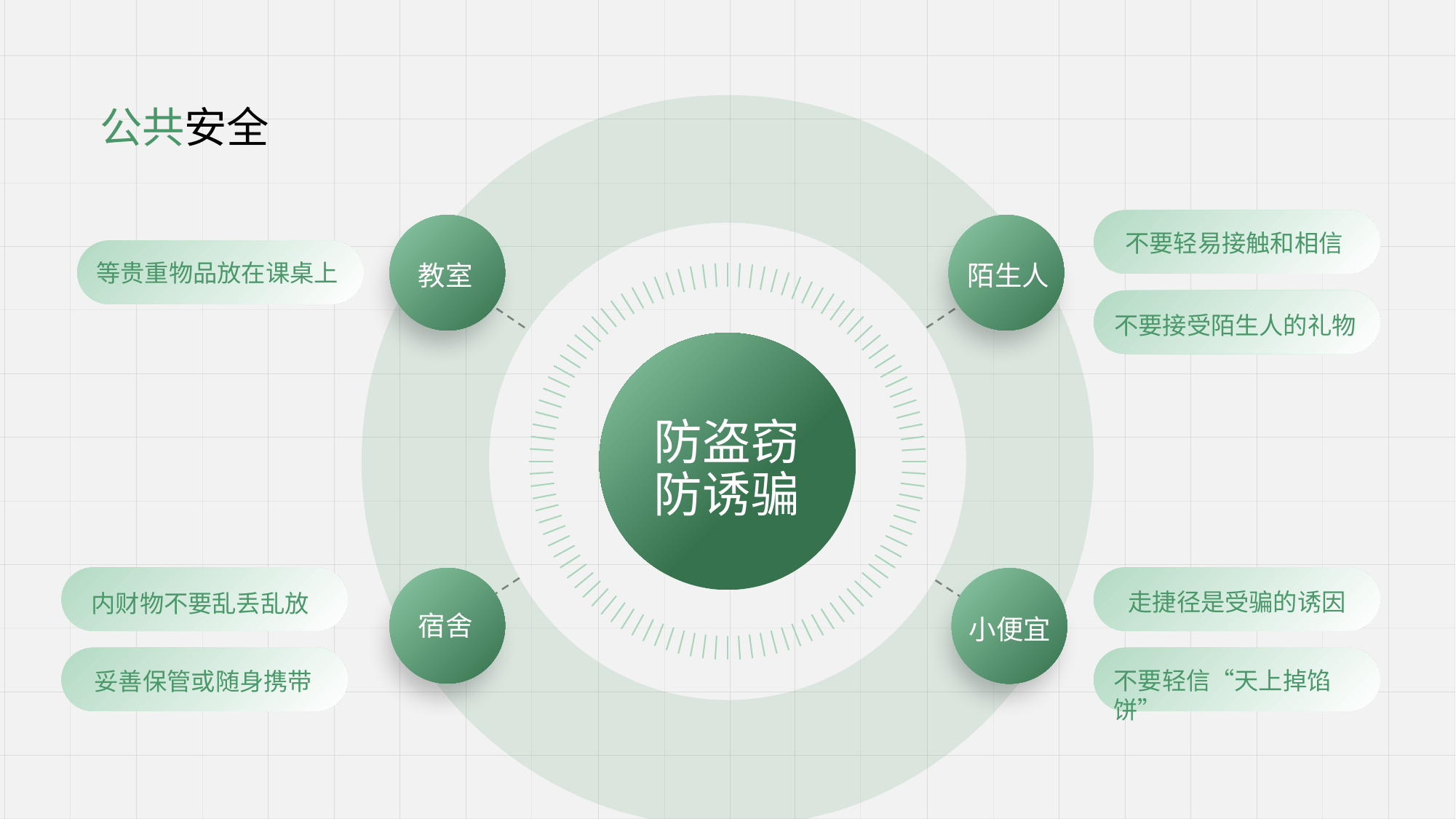

公共安全

不要轻易接触和相信

等贵重物品放在课桌上
教室
陌生人

不要接受陌生人的礼物

防盗窃
防诱骗

走捷径是受骗的诱因
内财物不要乱丢乱放
宿舍
小便宜

不要轻信“天上掉馅饼”
妥善保管或随身携带